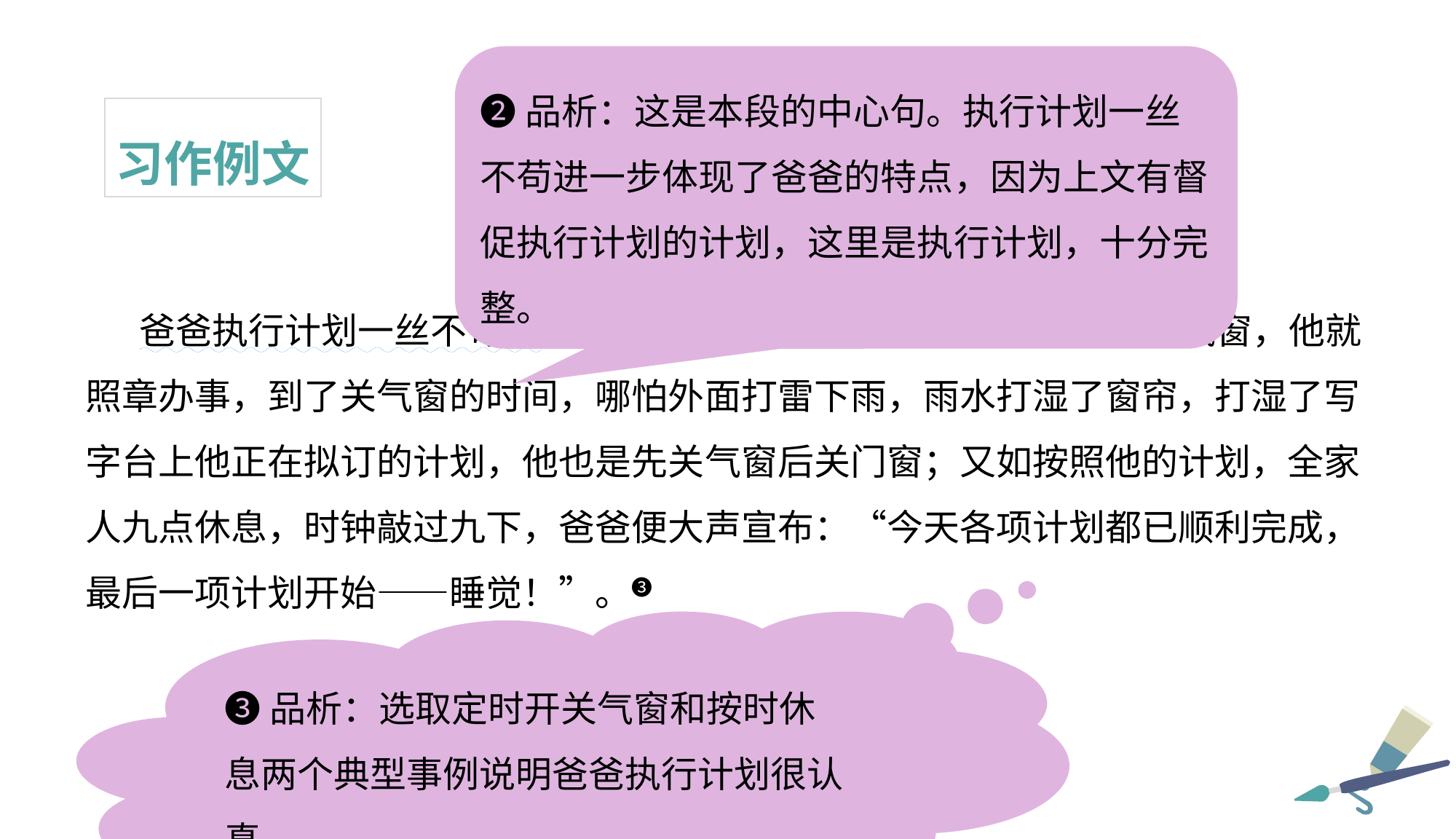

❷品析：这是本段的中心句。执行计划一丝不苟进一步体现了爸爸的特点，因为上文有督促执行计划的计划，这里是执行计划，十分完整。
习作例文
爸爸执行计划一丝不苟。❷比如他的家务计划规定，每天定时开关气窗，他就照章办事，到了关气窗的时间，哪怕外面打雷下雨，雨水打湿了窗帘，打湿了写字台上他正在拟订的计划，他也是先关气窗后关门窗；又如按照他的计划，全家人九点休息，时钟敲过九下，爸爸便大声宣布：“今天各项计划都已顺利完成，最后一项计划开始——睡觉！”。❸
❸品析：选取定时开关气窗和按时休息两个典型事例说明爸爸执行计划很认真。